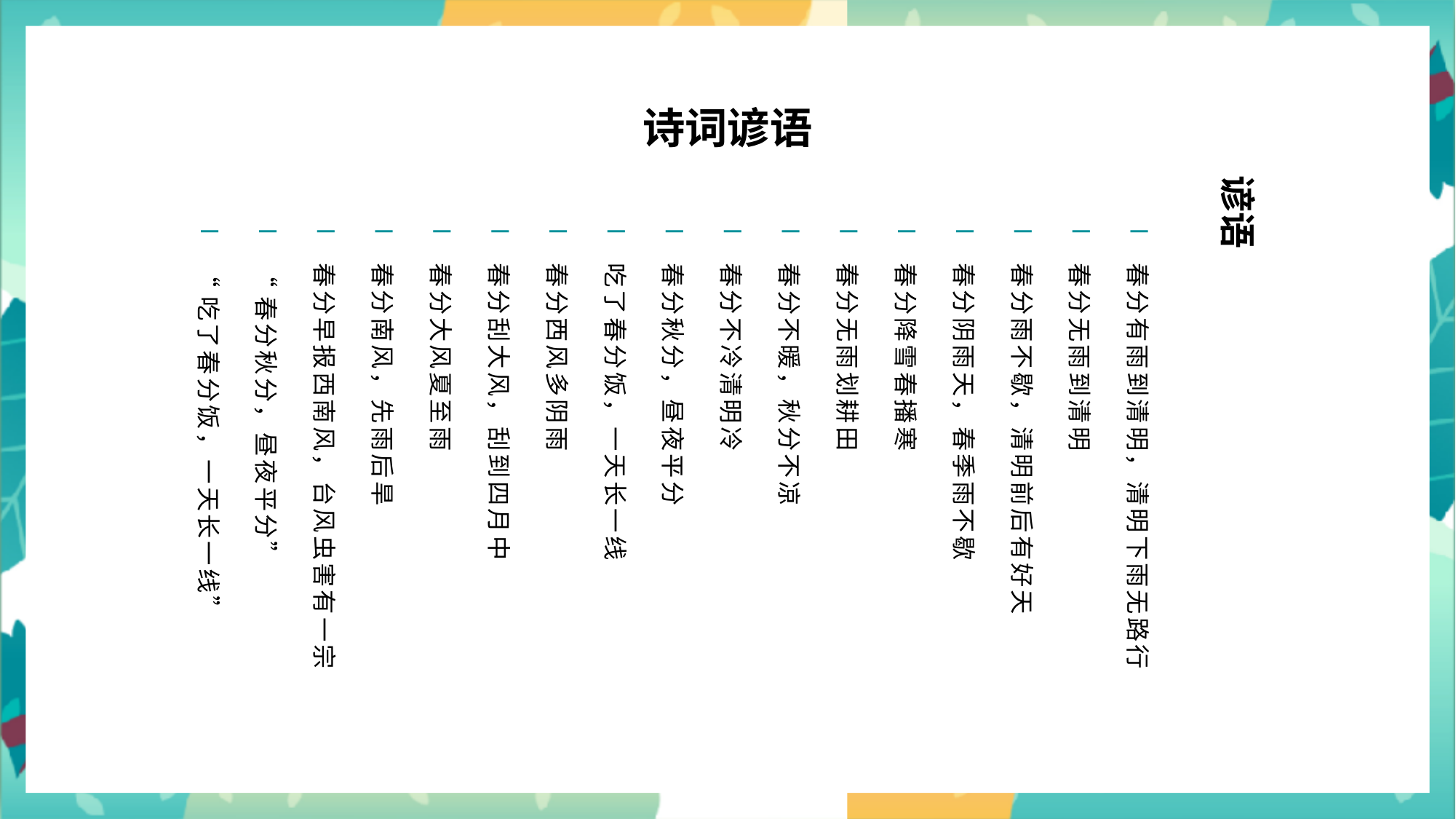

诗词谚语
谚语
春分有雨到清明，清明下雨无路行
春分无雨到清明
春分雨不歇，清明前后有好天
春分阴雨天，春季雨不歇
春分降雪春播寒
春分无雨划耕田
春分不暖，秋分不凉
春分不冷清明冷
春分秋分，昼夜平分
吃了春分饭，一天长一线
春分西风多阴雨
春分刮大风，刮到四月中
春分大风夏至雨
春分南风，先雨后旱
春分早报西南风，台风虫害有一宗
“春分秋分，昼夜平分”
“吃了春分饭，一天长一线”